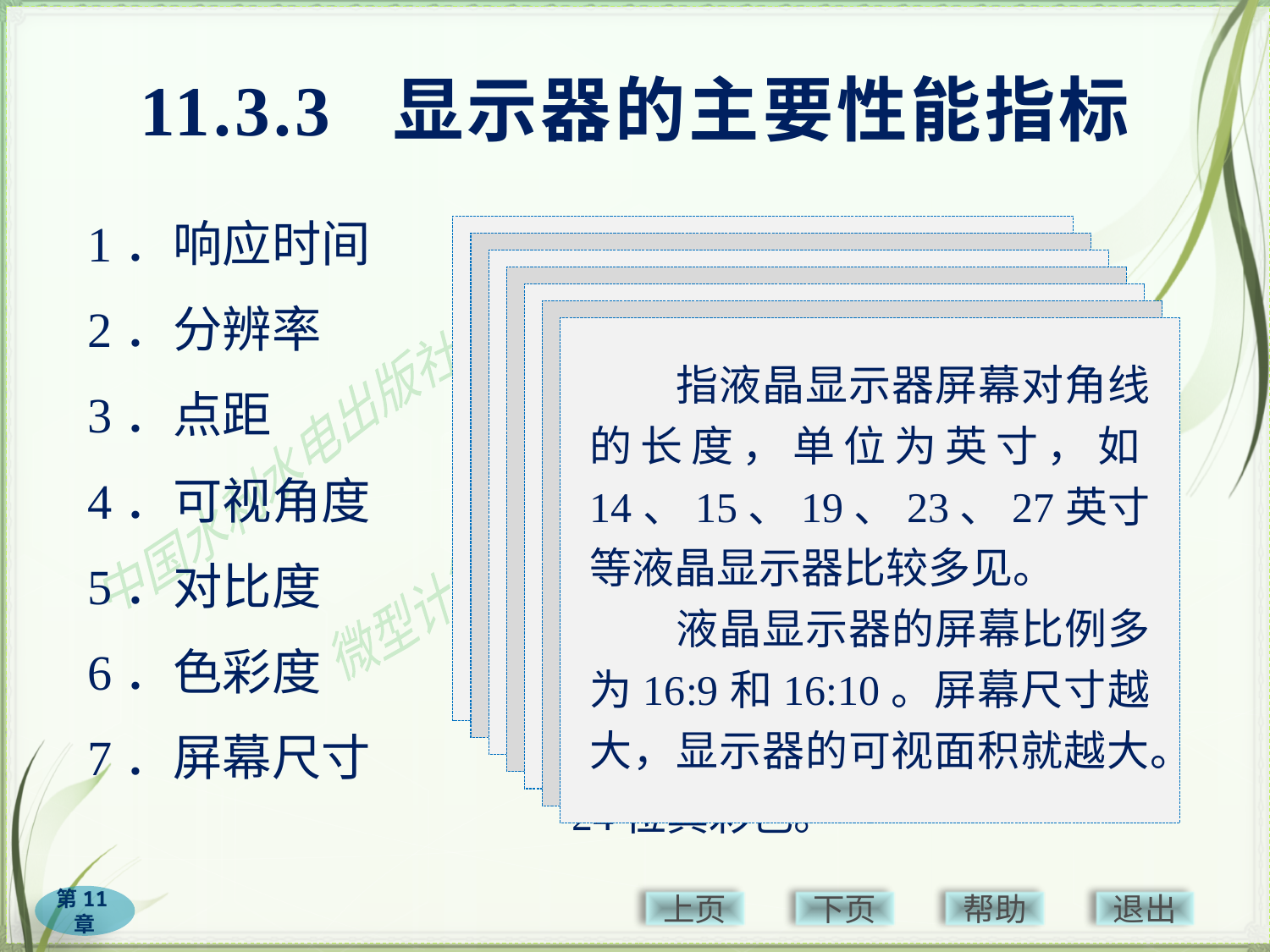

# 11.3.3  显示器的主要性能指标
1．响应时间
2．分辨率
3．点距
4．可视角度
5．对比度
6．色彩度
7．屏幕尺寸
　　响应时间反映了液晶显示器各像素点对输入信号反应的速度，即像素由暗转亮或由亮转暗的速度。
　　响应时间越短越好，如果响应时间太长，显示动态画面时就会有尾影拖曳的感觉。
　　指屏幕上水平方向和垂直方向可显示的像素数目，其中每个像素点都能被计算机单独访问。常见的分辨率有1280×1024、1366×768、1920×1080等。分辨率越高，图像越清晰。
　　指屏幕上相邻两个像素之间的距离。
　　点距越小，像素密度就越大，显示画面也就越细腻。
　　指用户从不同方向清晰地观察屏幕上所有内容的角度。例如，若可视角为左右80°，则表示站在与屏幕法线成80°角的位置时仍可清晰地看见屏幕图像。
　　可视角度越大，则观看的角度越好，液晶显示器就更具有适用性。
　　屏幕画面的明亮程度称为亮度，对比度是指屏幕上像素点最亮与最暗时亮度的比值。
　　在最大可视角时所测得的对比度越大越好，较高的对比度意味着相对较高的亮度和呈现颜色的艳丽程度。
　　指屏幕上最多可显示的颜色总数。对于屏幕上每个像素，256种颜色需要二进制8位表示，因此256色图形称作8位图。
　　每个独立的像素色彩由红、绿、蓝３种基本色控制，因此称为24位彩色图。
　　液晶显示器一般都支持24位真彩色。
　　指液晶显示器屏幕对角线的长度，单位为英寸，如14、15、19、23、27英寸等液晶显示器比较多见。
　　液晶显示器的屏幕比例多为16:9和16:10。屏幕尺寸越大，显示器的可视面积就越大。